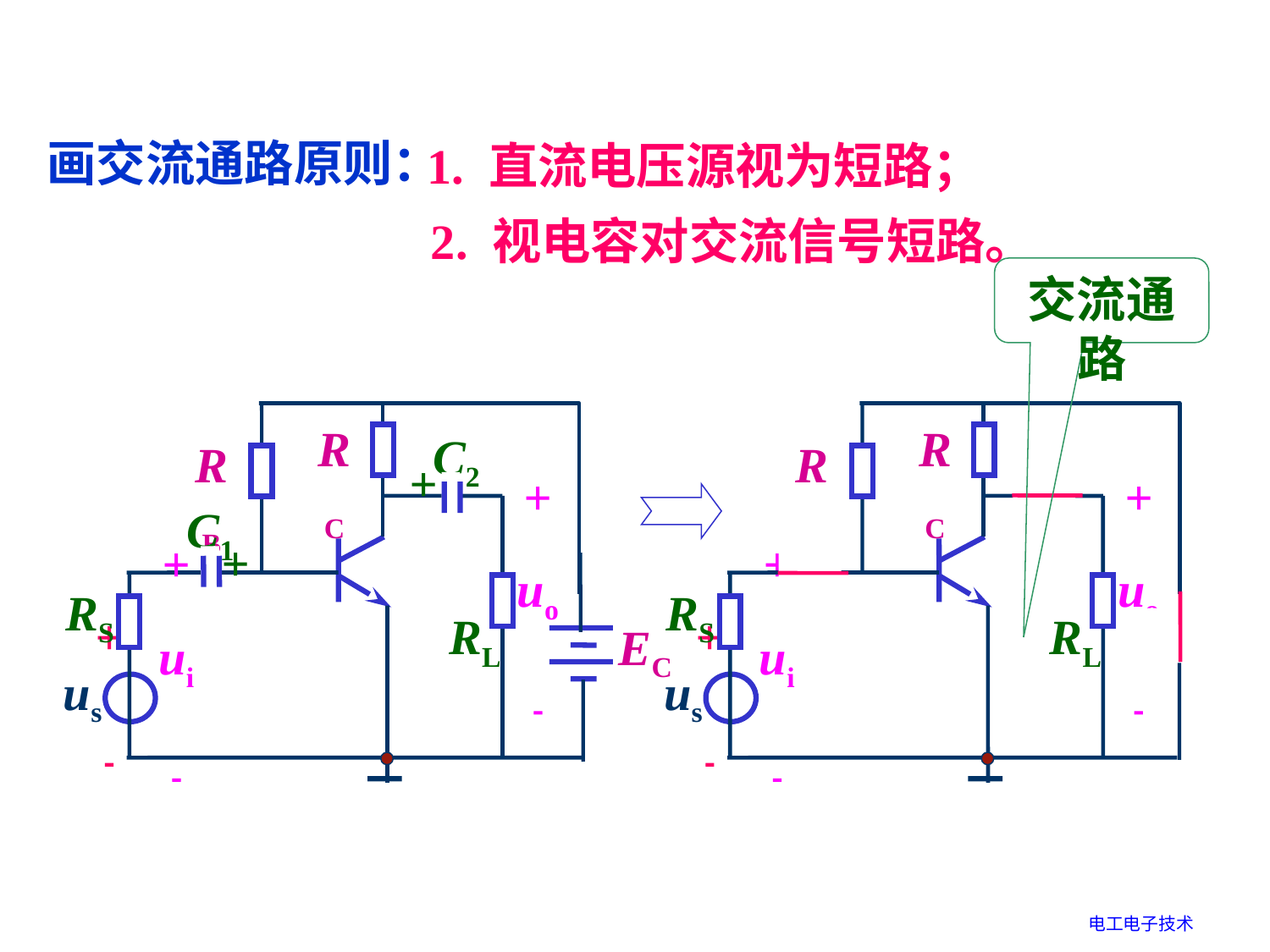

画交流通路原则：
1. 直流电压源视为短路；
2. 视电容对交流信号短路。
交流通路

RC
C2
+
+
uo
−

RL
RB

C1
+

+
ui
−

RS

+

−
us

EC

RC

RB

+
uo
−

RL

+
ui
−

RS

+

−
us

电工电子技术